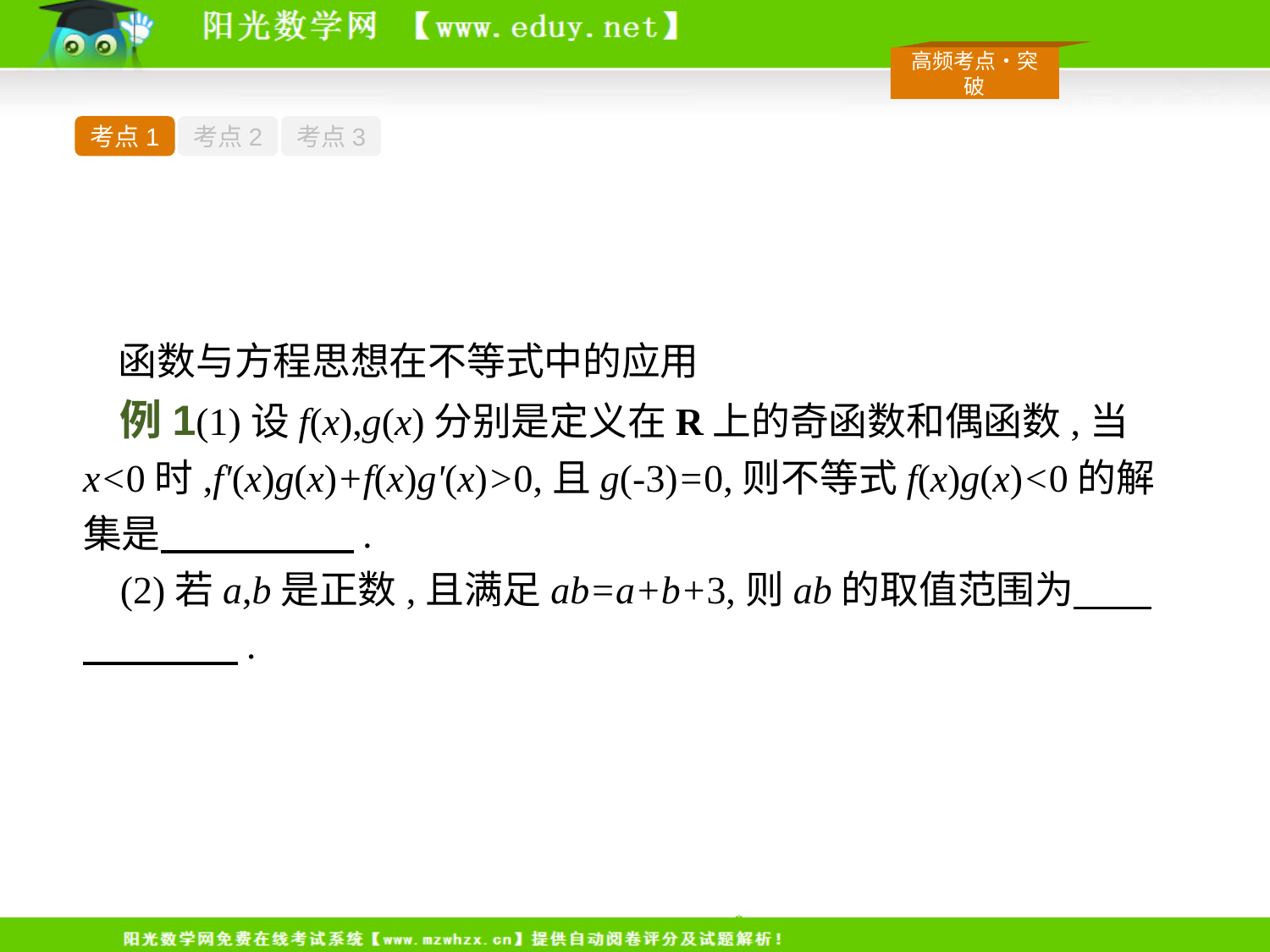

考点1
考点2
考点3
函数与方程思想在不等式中的应用
例1(1)设f(x),g(x)分别是定义在R上的奇函数和偶函数,当x<0时,f'(x)g(x)+f(x)g'(x)>0,且g(-3)=0,则不等式f(x)g(x)<0的解集是　　　　　.
(2)若a,b是正数,且满足ab=a+b+3,则ab的取值范围为　　　　　　.